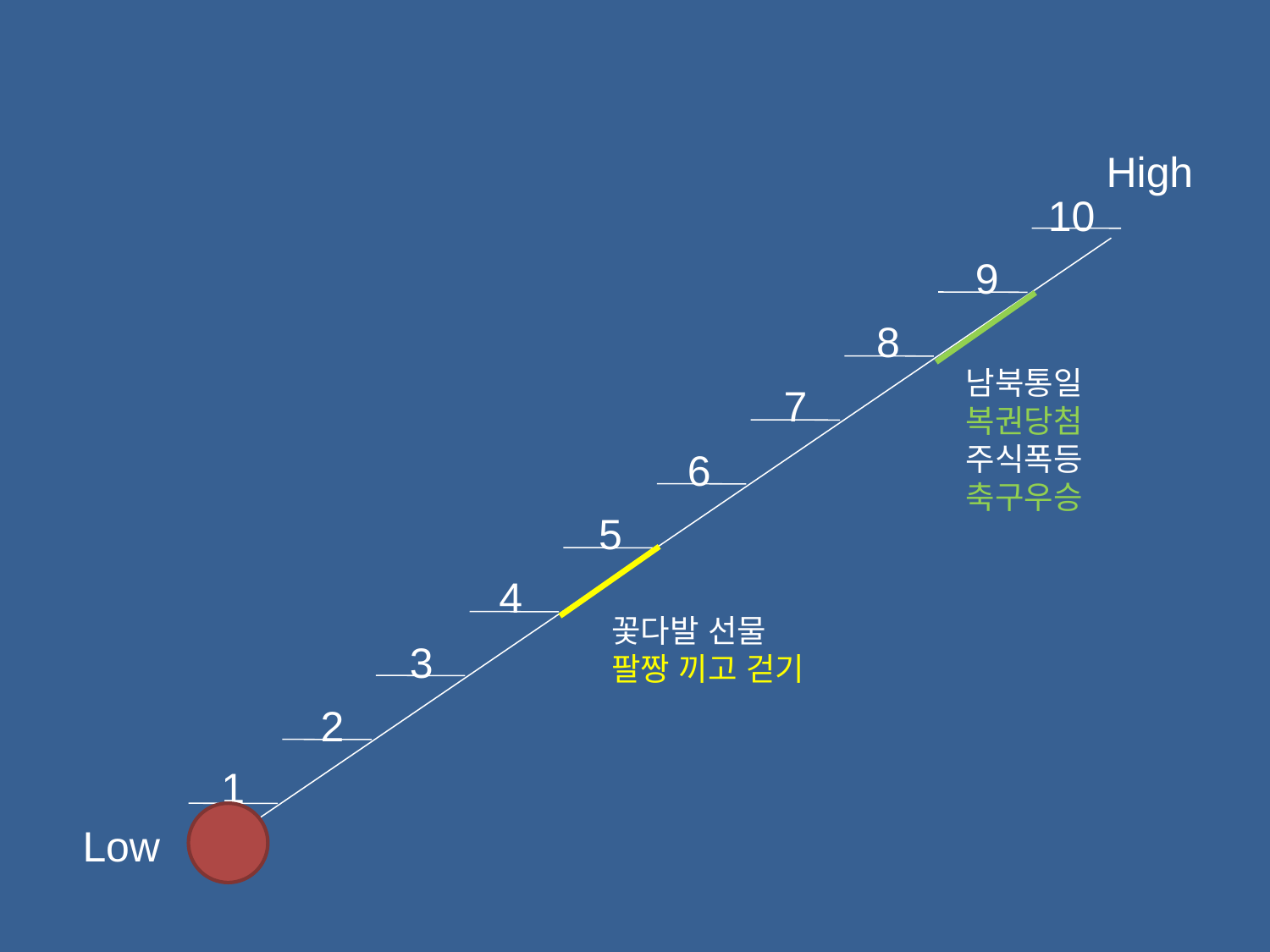

High
10
9
8
남북통일
복권당첨
주식폭등
축구우승
7
6
5
4
꽃다발 선물
팔짱 끼고 걷기
3
2
1

Low